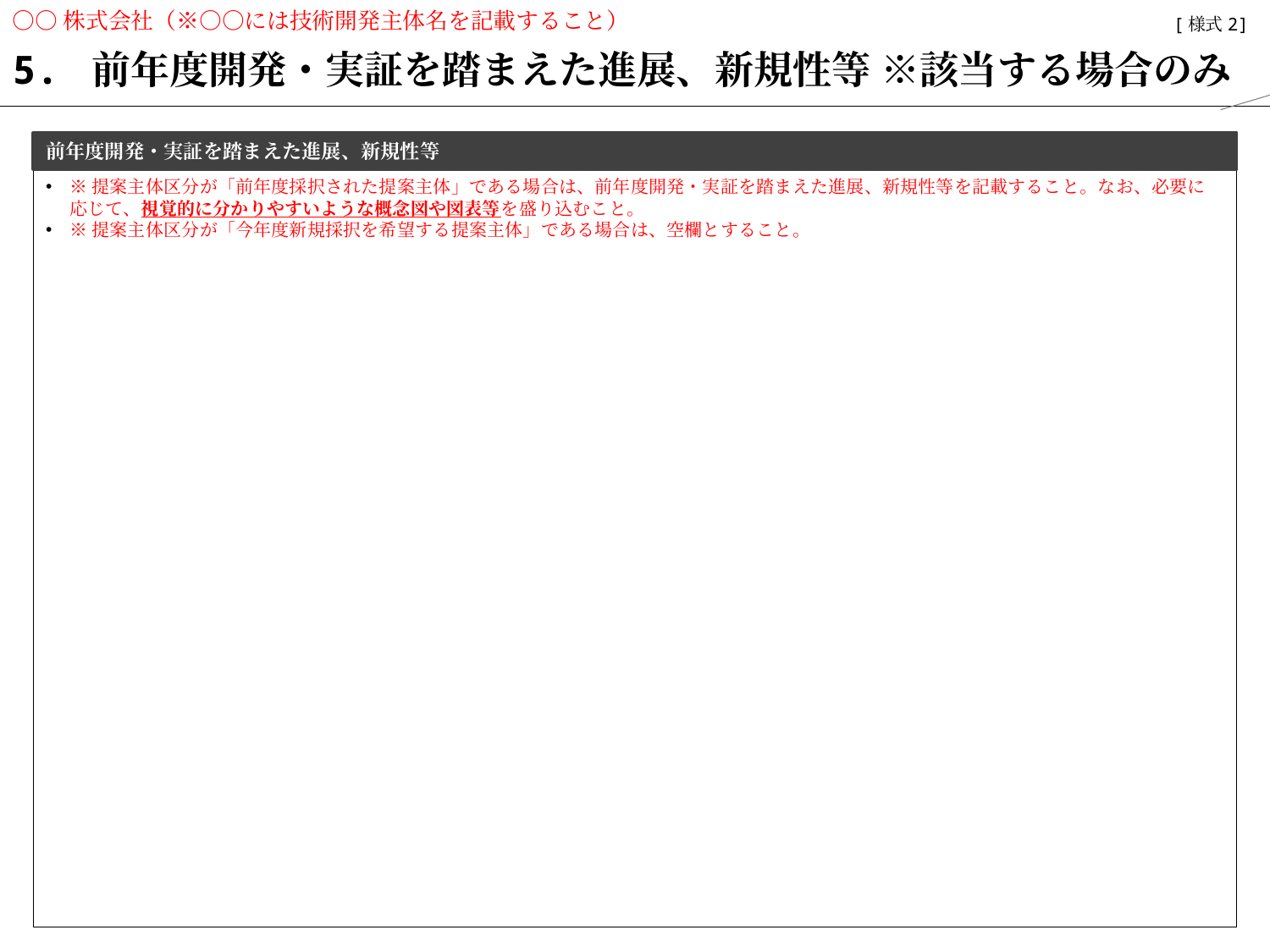

○○株式会社（※○○には技術開発主体名を記載すること）
【記載ガイド】
企画提案書本紙の内容と整合する内容を記載すること。
赤字は記載内容の例示または説明であり、記載の際は赤字を削除し黒字で記載すること。
適宜、枠の高さや幅を変更いただき問題ありません。
また、重要箇所については、太字及び下線を用いて、強調すること。

なお、本スライドは、スライド1枚に収まるよう作成すること。
[様式2]
5. 前年度開発・実証を踏まえた進展、新規性等 ※該当する場合のみ
前年度開発・実証を踏まえた進展、新規性等
※提案主体区分が「前年度採択された提案主体」である場合は、前年度開発・実証を踏まえた進展、新規性等を記載すること。なお、必要に応じて、視覚的に分かりやすいような概念図や図表等を盛り込むこと。
※提案主体区分が「今年度新規採択を希望する提案主体」である場合は、空欄とすること。